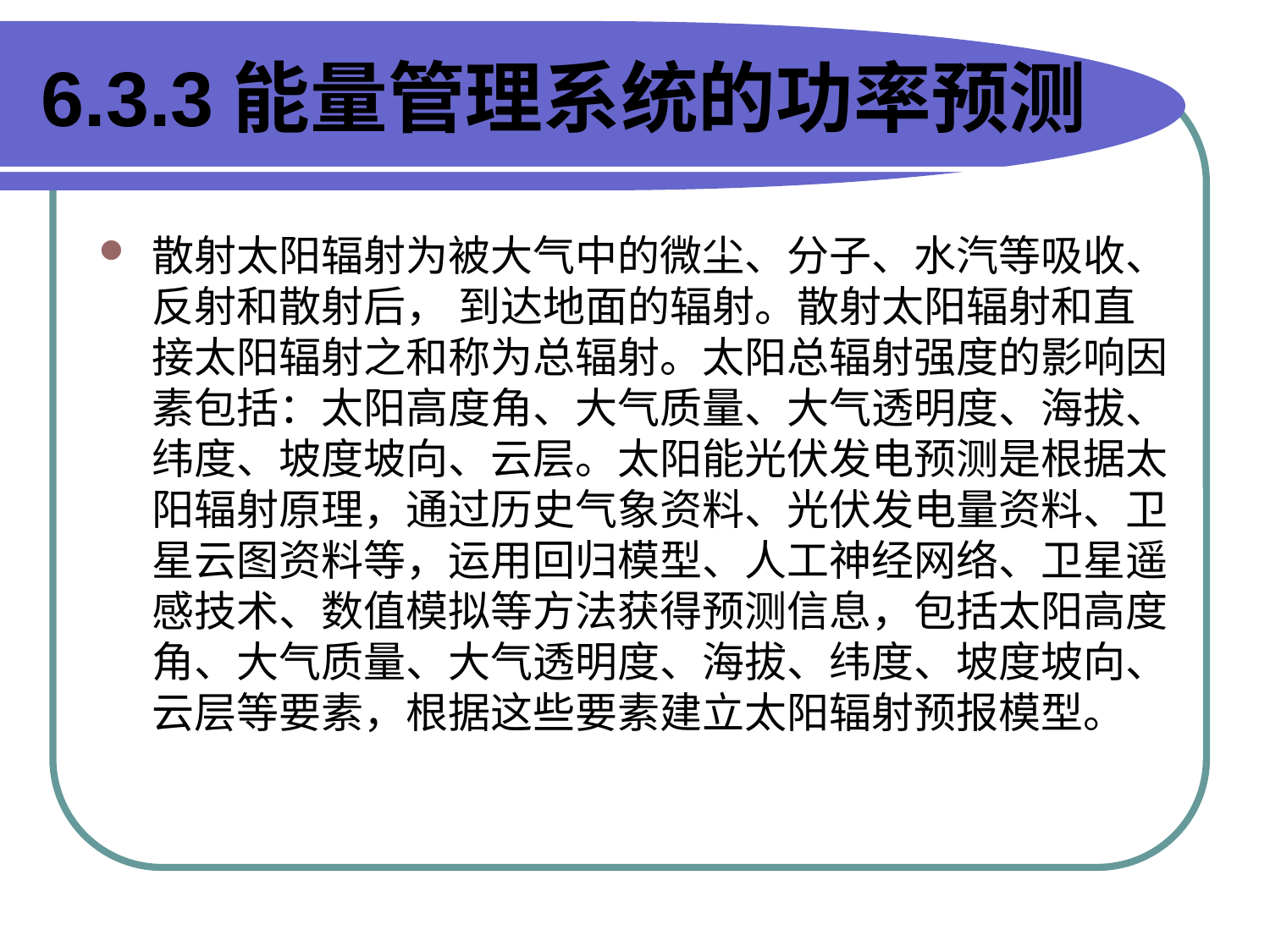

# 6.3.3能量管理系统的功率预测
散射太阳辐射为被大气中的微尘、分子、水汽等吸收、反射和散射后， 到达地面的辐射。散射太阳辐射和直接太阳辐射之和称为总辐射。太阳总辐射强度的影响因素包括：太阳高度角、大气质量、大气透明度、海拔、纬度、坡度坡向、云层。太阳能光伏发电预测是根据太阳辐射原理，通过历史气象资料、光伏发电量资料、卫星云图资料等，运用回归模型、人工神经网络、卫星遥感技术、数值模拟等方法获得预测信息，包括太阳高度角、大气质量、大气透明度、海拔、纬度、坡度坡向、云层等要素，根据这些要素建立太阳辐射预报模型。

126